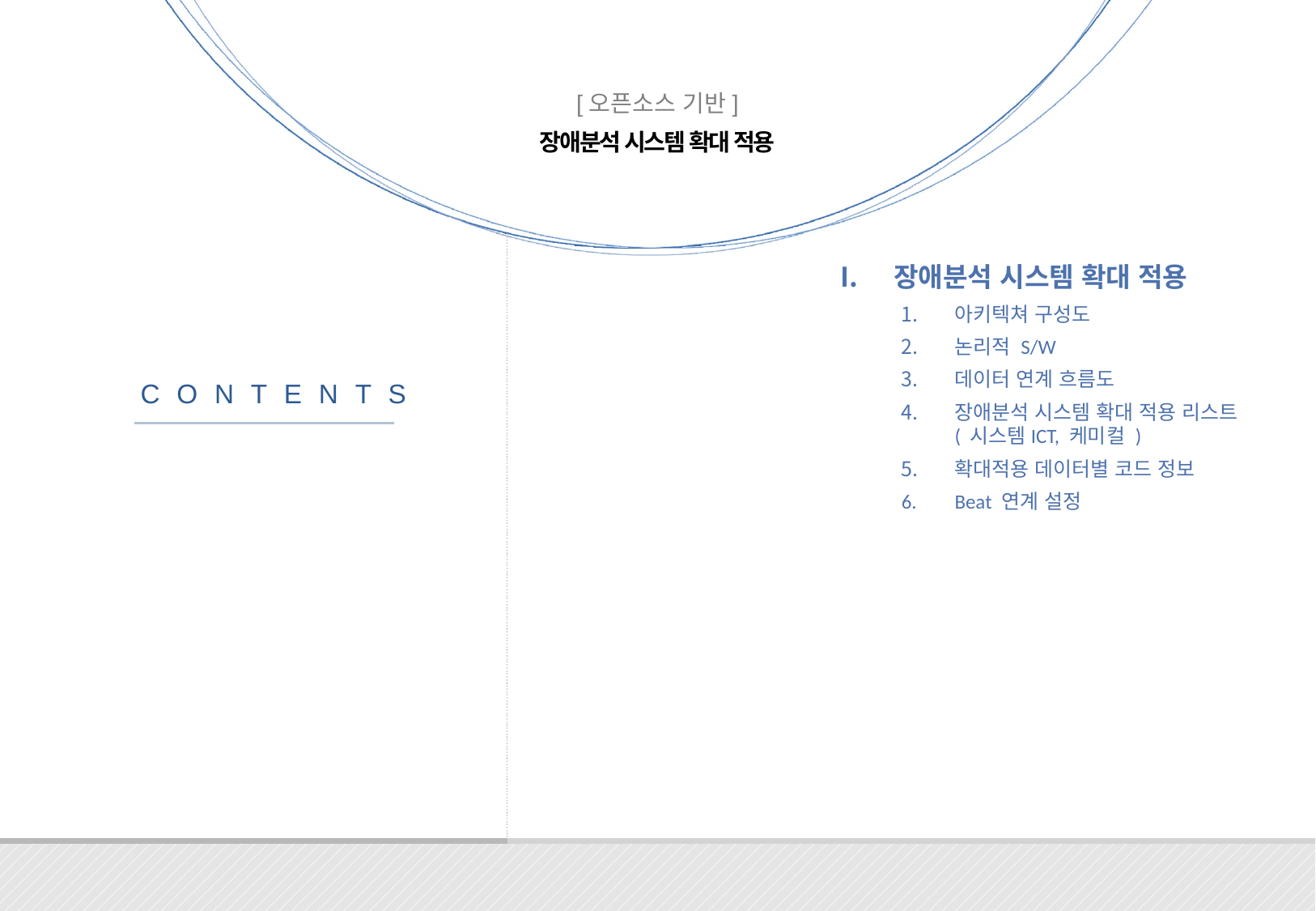

장애분석 시스템 확대 적용
아키텍쳐 구성도
논리적 S/W
데이터 연계 흐름도
장애분석 시스템 확대 적용 리스트
( 시스템ICT, 케미컬 )
확대적용 데이터별 코드 정보
Beat 연계 설정